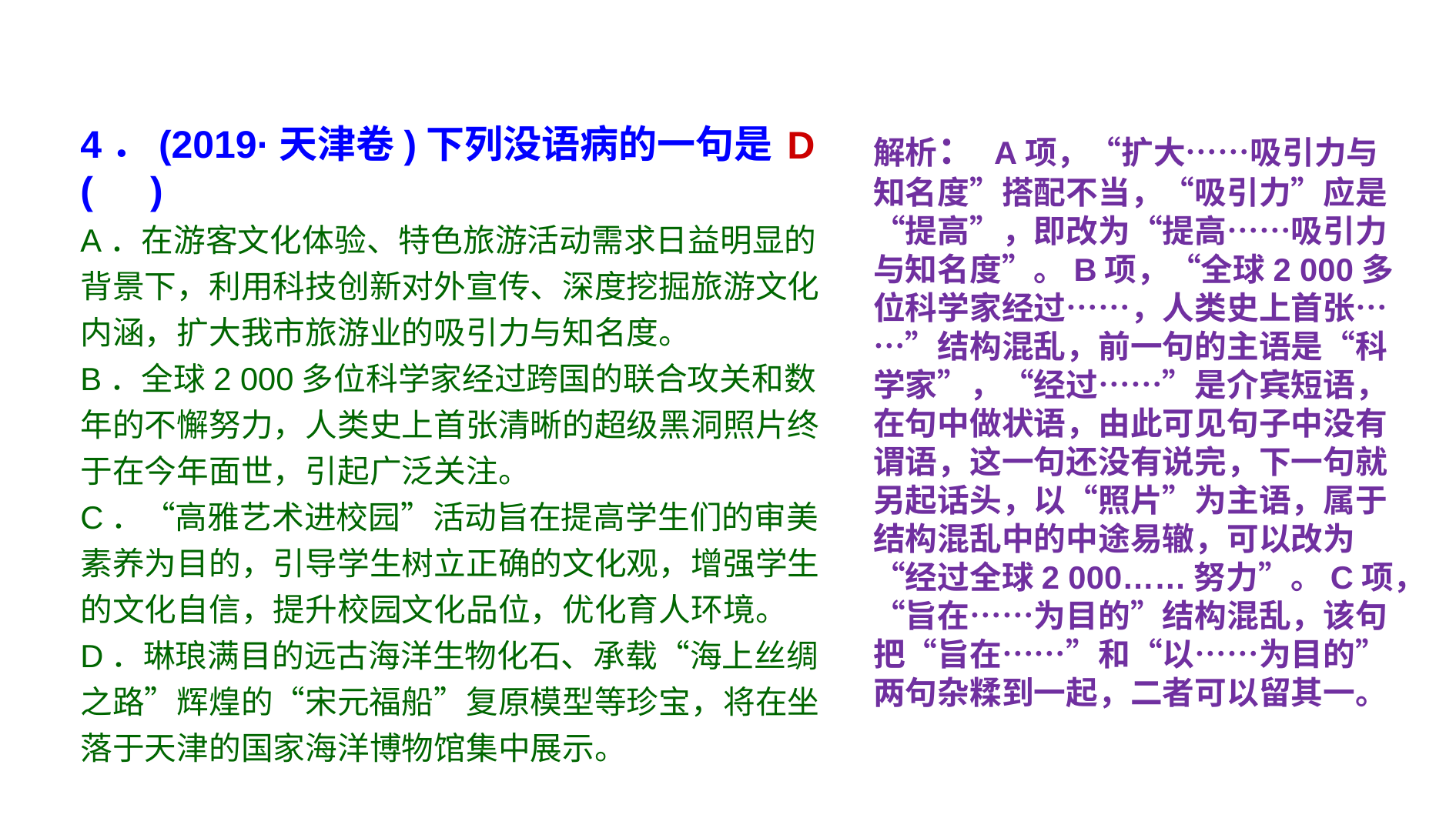

4．(2019·天津卷)下列没语病的一句是(　)
A．在游客文化体验、特色旅游活动需求日益明显的背景下，利用科技创新对外宣传、深度挖掘旅游文化内涵，扩大我市旅游业的吸引力与知名度。
B．全球2 000多位科学家经过跨国的联合攻关和数年的不懈努力，人类史上首张清晰的超级黑洞照片终于在今年面世，引起广泛关注。
C．“高雅艺术进校园”活动旨在提高学生们的审美素养为目的，引导学生树立正确的文化观，增强学生的文化自信，提升校园文化品位，优化育人环境。
D．琳琅满目的远古海洋生物化石、承载“海上丝绸之路”辉煌的“宋元福船”复原模型等珍宝，将在坐落于天津的国家海洋博物馆集中展示。
D
解析： A项，“扩大……吸引力与知名度”搭配不当，“吸引力”应是“提高”，即改为“提高……吸引力与知名度”。B项，“全球2 000多位科学家经过……，人类史上首张……”结构混乱，前一句的主语是“科学家”，“经过……”是介宾短语，在句中做状语，由此可见句子中没有谓语，这一句还没有说完，下一句就另起话头，以“照片”为主语，属于结构混乱中的中途易辙，可以改为“经过全球2 000……努力”。C项，“旨在……为目的”结构混乱，该句把“旨在……”和“以……为目的”两句杂糅到一起，二者可以留其一。